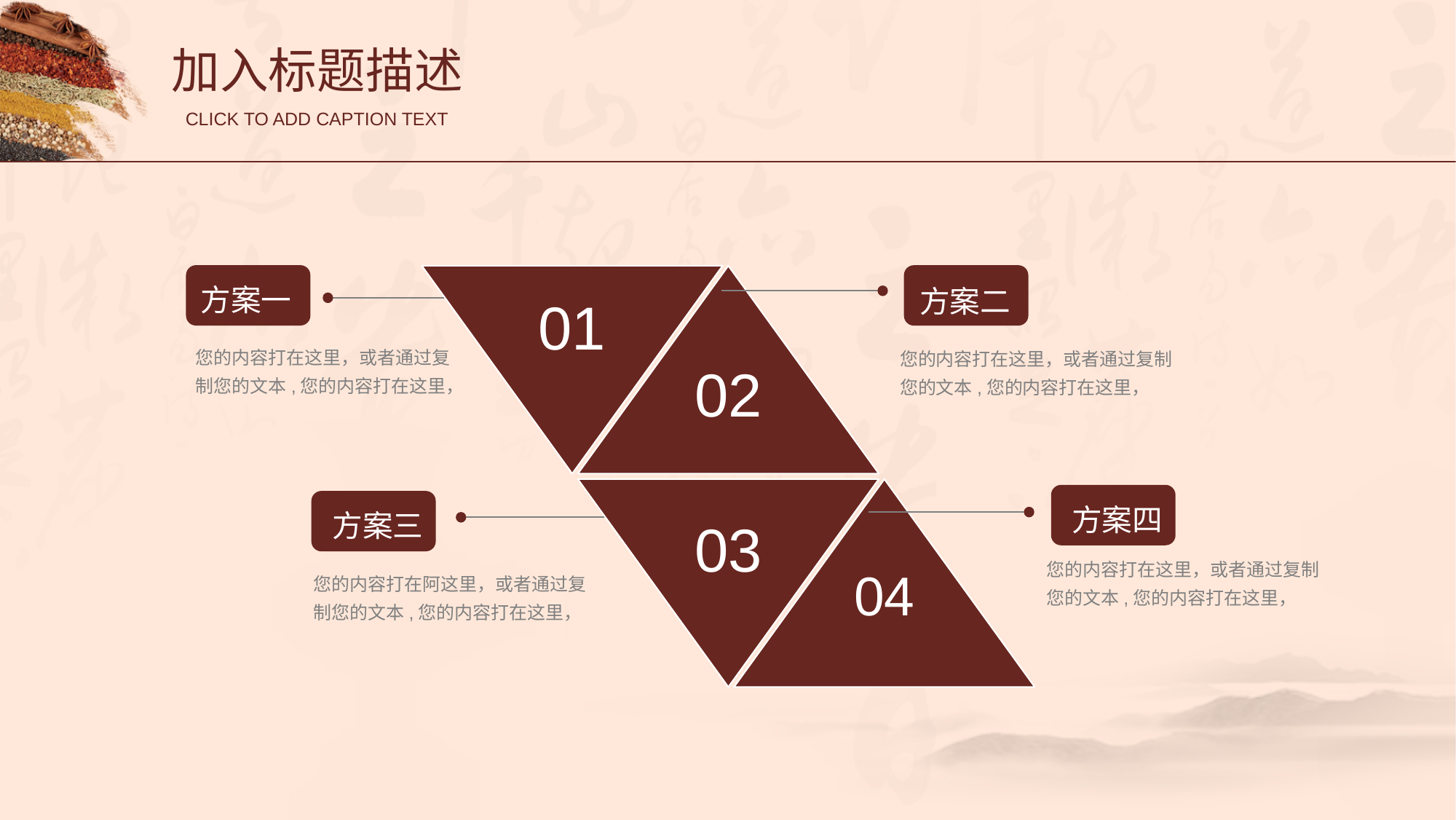

加入标题描述
CLICK TO ADD CAPTION TEXT
方案一

您的内容打在这里，或者通过复制您的文本,您的内容打在这里，
方案二

您的内容打在这里，或者通过复制您的文本,您的内容打在这里，

01

02

03

04
方案四

您的内容打在这里，或者通过复制您的文本,您的内容打在这里，
方案三

您的内容打在阿这里，或者通过复制您的文本,您的内容打在这里，